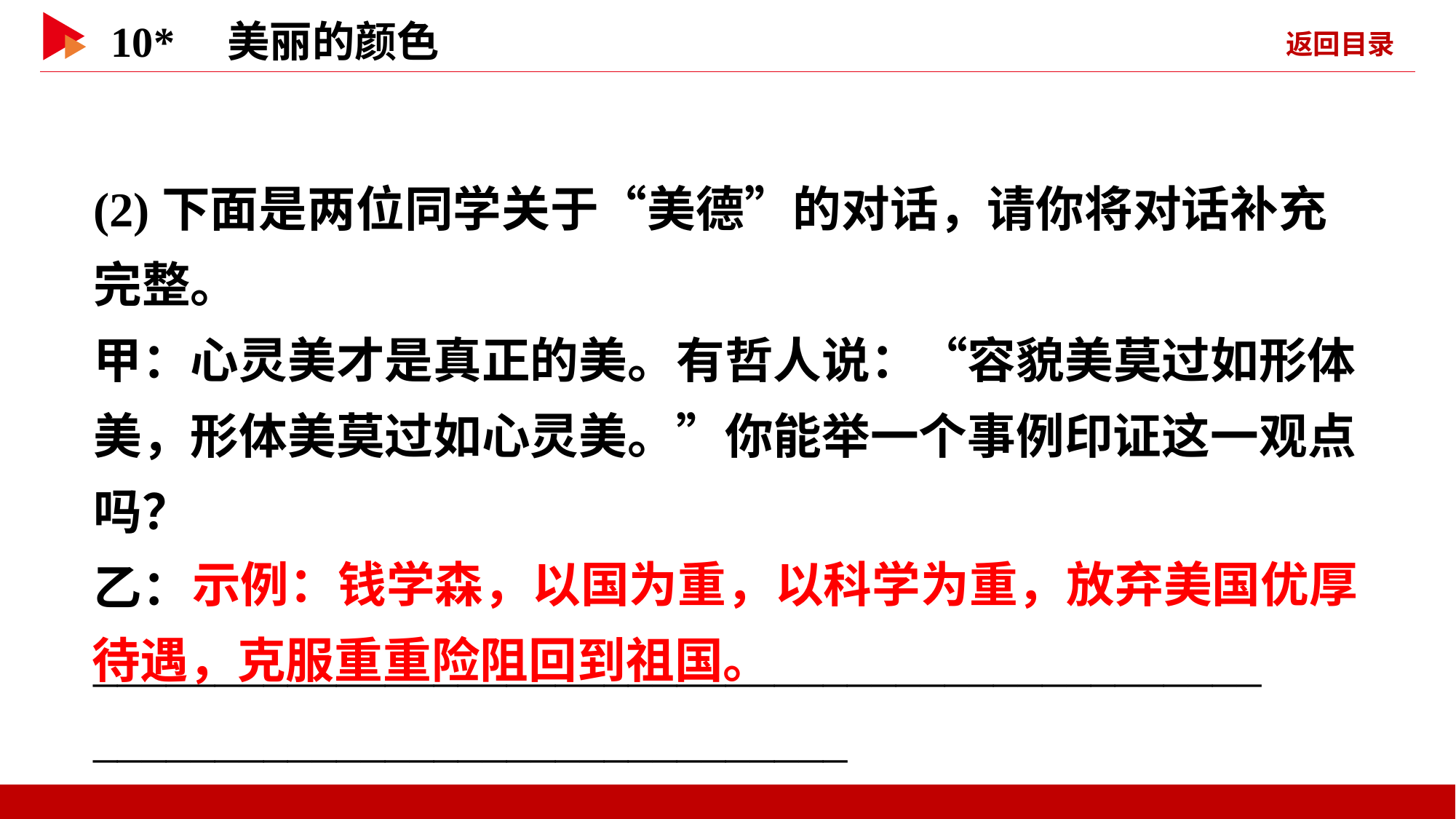

(2)下面是两位同学关于“美德”的对话，请你将对话补充完整。
甲：心灵美才是真正的美。有哲人说：“容貌美莫过如形体美，形体美莫过如心灵美。”你能举一个事例印证这一观点吗？
乙：________________________________________________
_______________________________
        示例：钱学森，以国为重，以科学为重，放弃美国优厚待遇，克服重重险阻回到祖国。